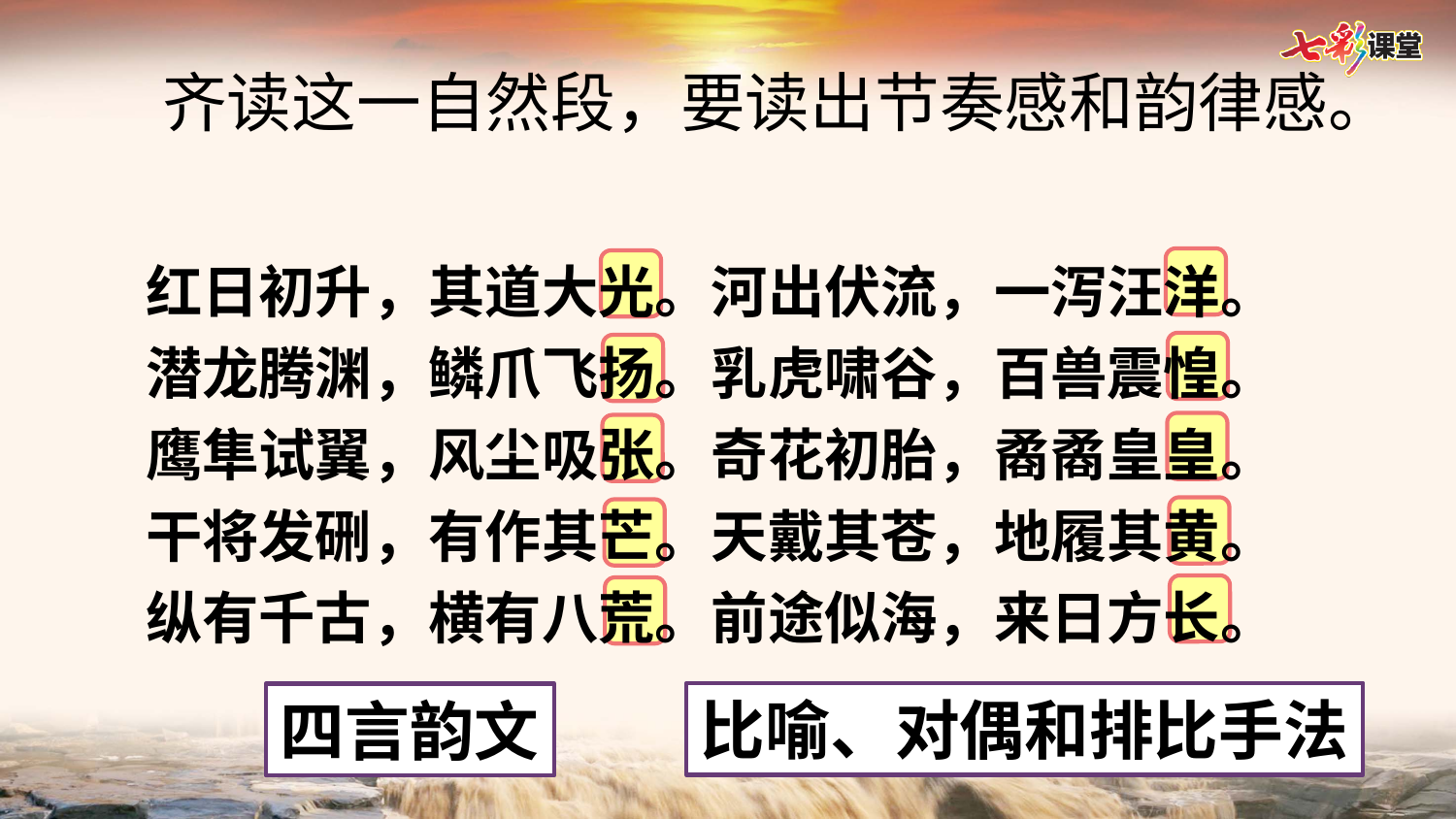

齐读这一自然段，要读出节奏感和韵律感。
红日初升，其道大光。河出伏流，一泻汪洋。潜龙腾渊，鳞爪飞扬。乳虎啸谷，百兽震惶。鹰隼试翼，风尘吸张。奇花初胎，矞矞皇皇。干将发硎，有作其芒。天戴其苍，地履其黄。纵有千古，横有八荒。前途似海，来日方长。

比喻、对偶和排比手法
四言韵文